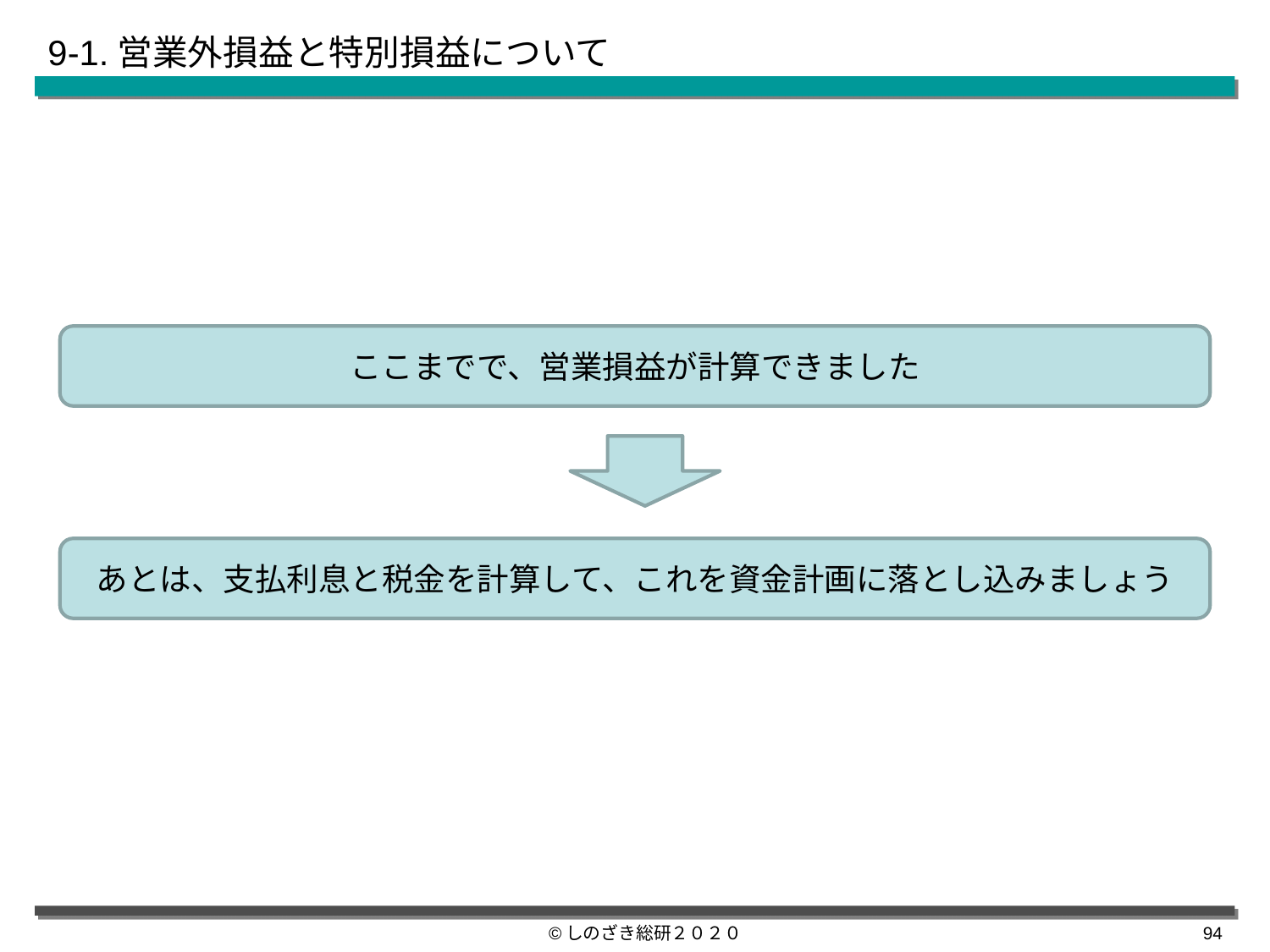

# 9-1.営業外損益と特別損益について
ここまでで、営業損益が計算できました

あとは、支払利息と税金を計算して、これを資金計画に落とし込みましょう
©しのざき総研２０２０
94